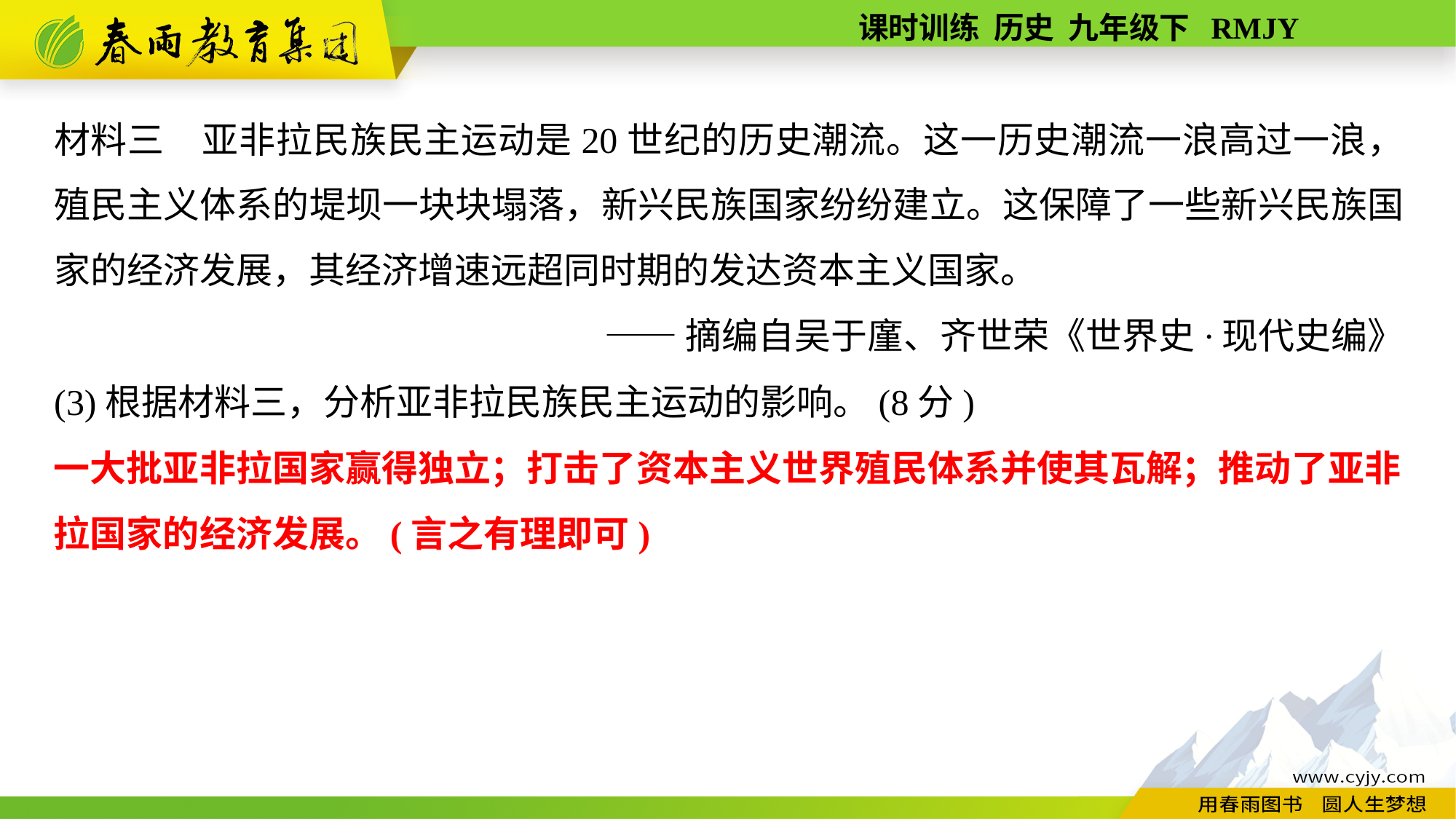

材料三　亚非拉民族民主运动是20世纪的历史潮流。这一历史潮流一浪高过一浪，殖民主义体系的堤坝一块块塌落，新兴民族国家纷纷建立。这保障了一些新兴民族国家的经济发展，其经济增速远超同时期的发达资本主义国家。
——摘编自吴于廑、齐世荣《世界史·现代史编》
(3)根据材料三，分析亚非拉民族民主运动的影响。(8分)
一大批亚非拉国家赢得独立；打击了资本主义世界殖民体系并使其瓦解；推动了亚非拉国家的经济发展。(言之有理即可)